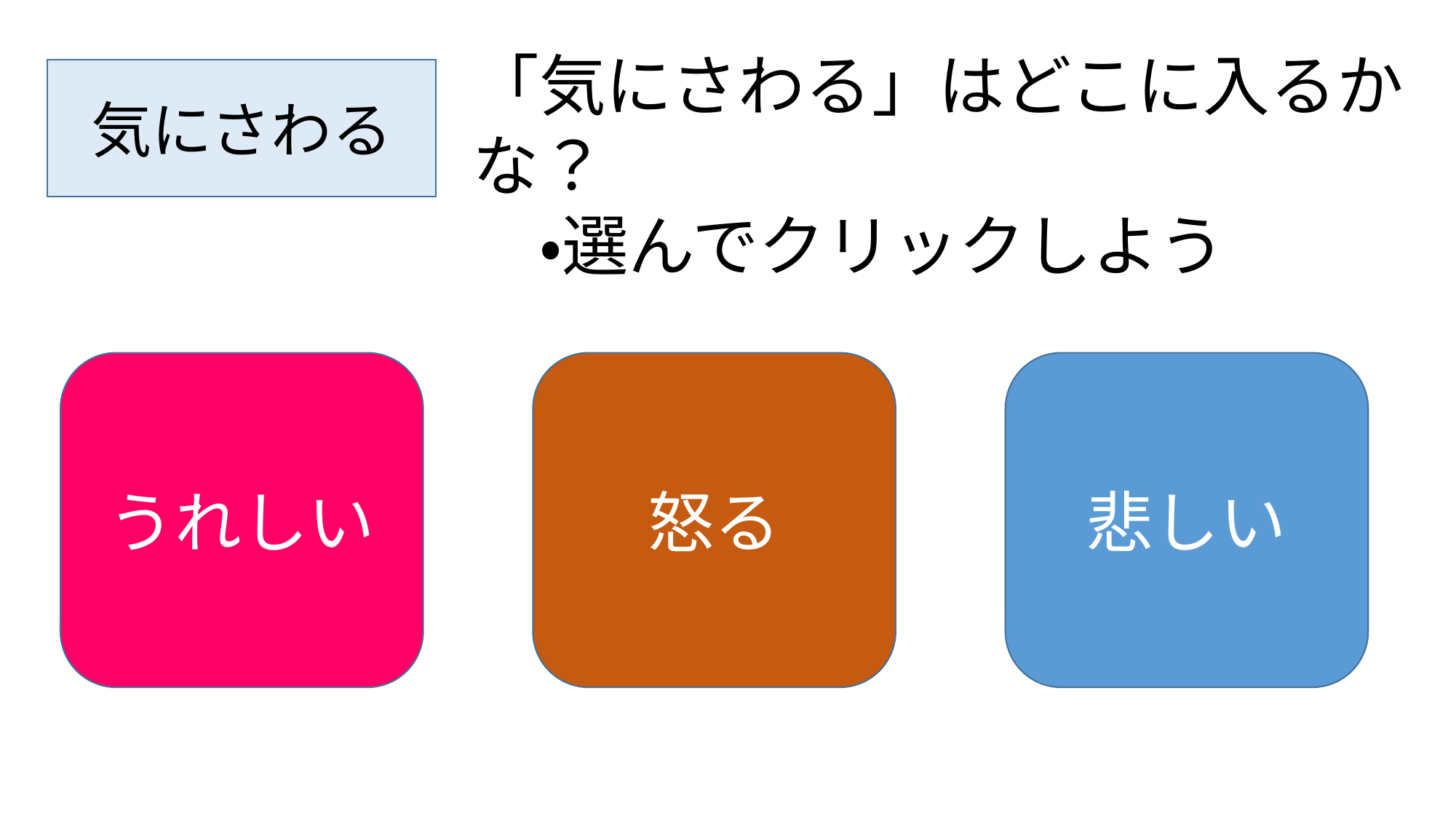

「気にさわる」はどこに入るかな？
　・選んでクリックしよう
気にさわる
悲しい
怒る
うれしい